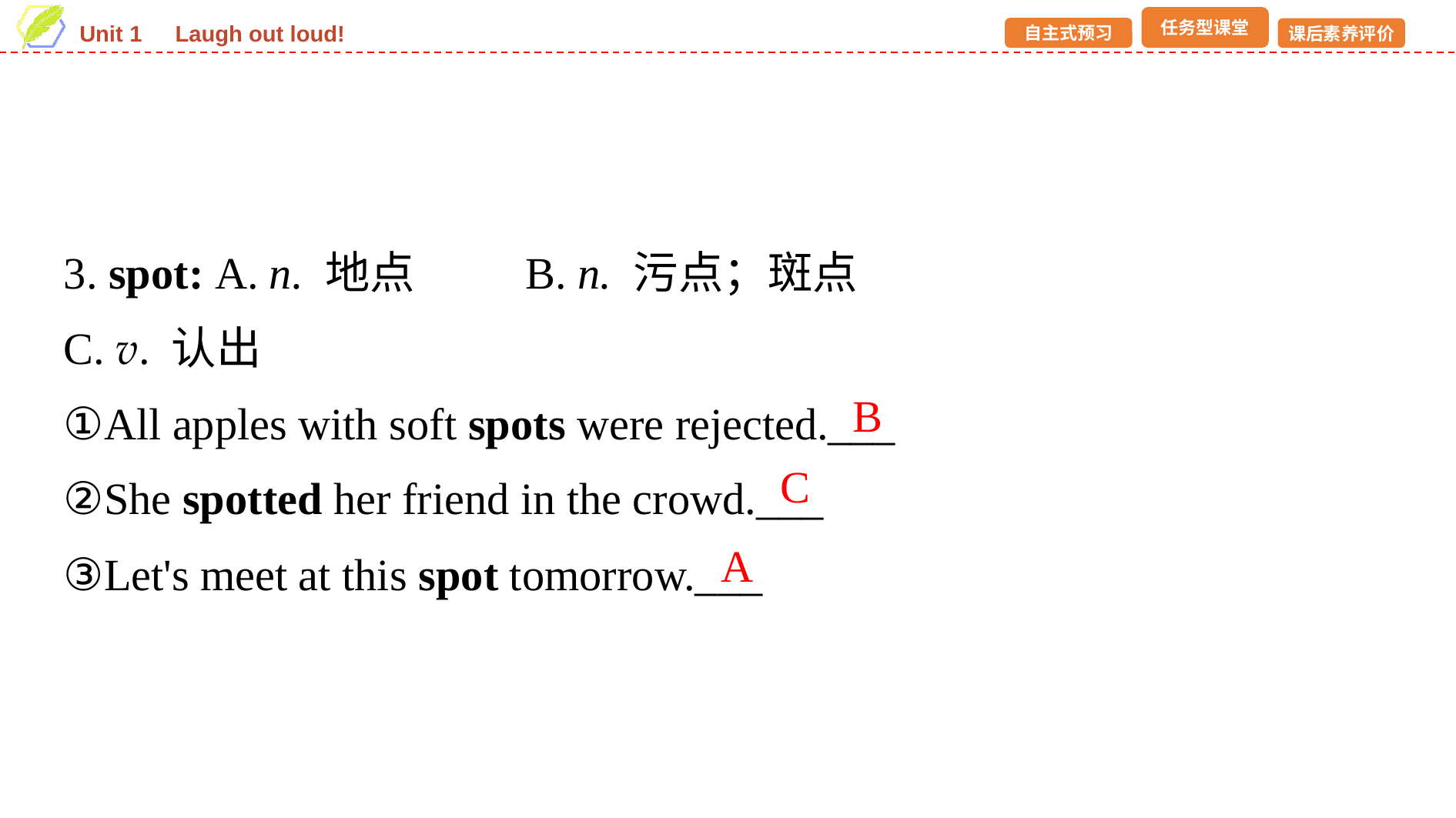

3. spot: A. n. 地点　	B. n. 污点；斑点
C. v. 认出
①All apples with soft spots were rejected.___
②She spotted her friend in the crowd.___
③Let's meet at this spot tomorrow.___
B
C
A